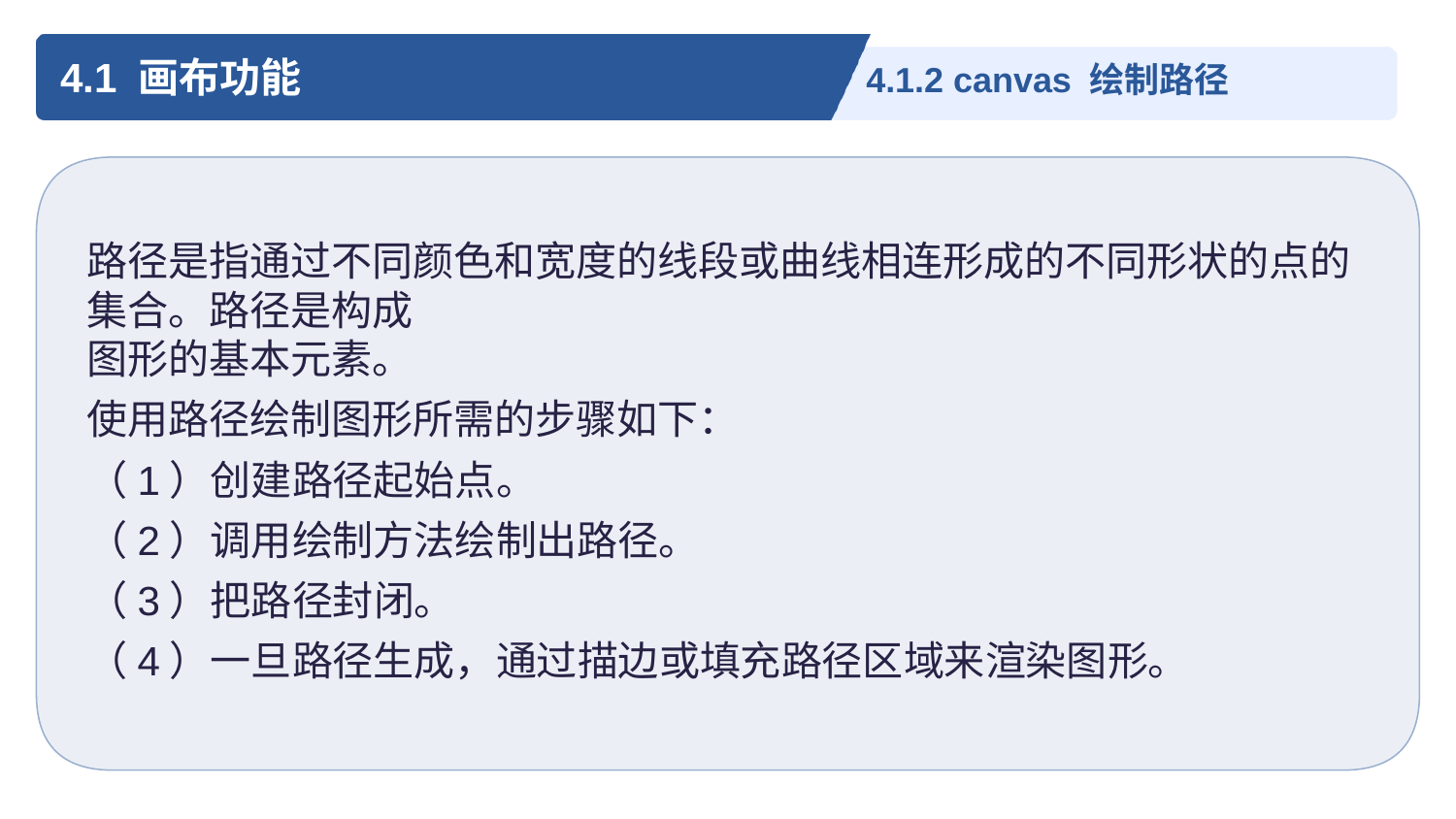

4.1 画布功能
4.1.2 canvas 绘制路径

路径是指通过不同颜色和宽度的线段或曲线相连形成的不同形状的点的集合。路径是构成
图形的基本元素。
使用路径绘制图形所需的步骤如下：
（1）创建路径起始点。
（2）调用绘制方法绘制出路径。
（3）把路径封闭。
（4）一旦路径生成，通过描边或填充路径区域来渲染图形。